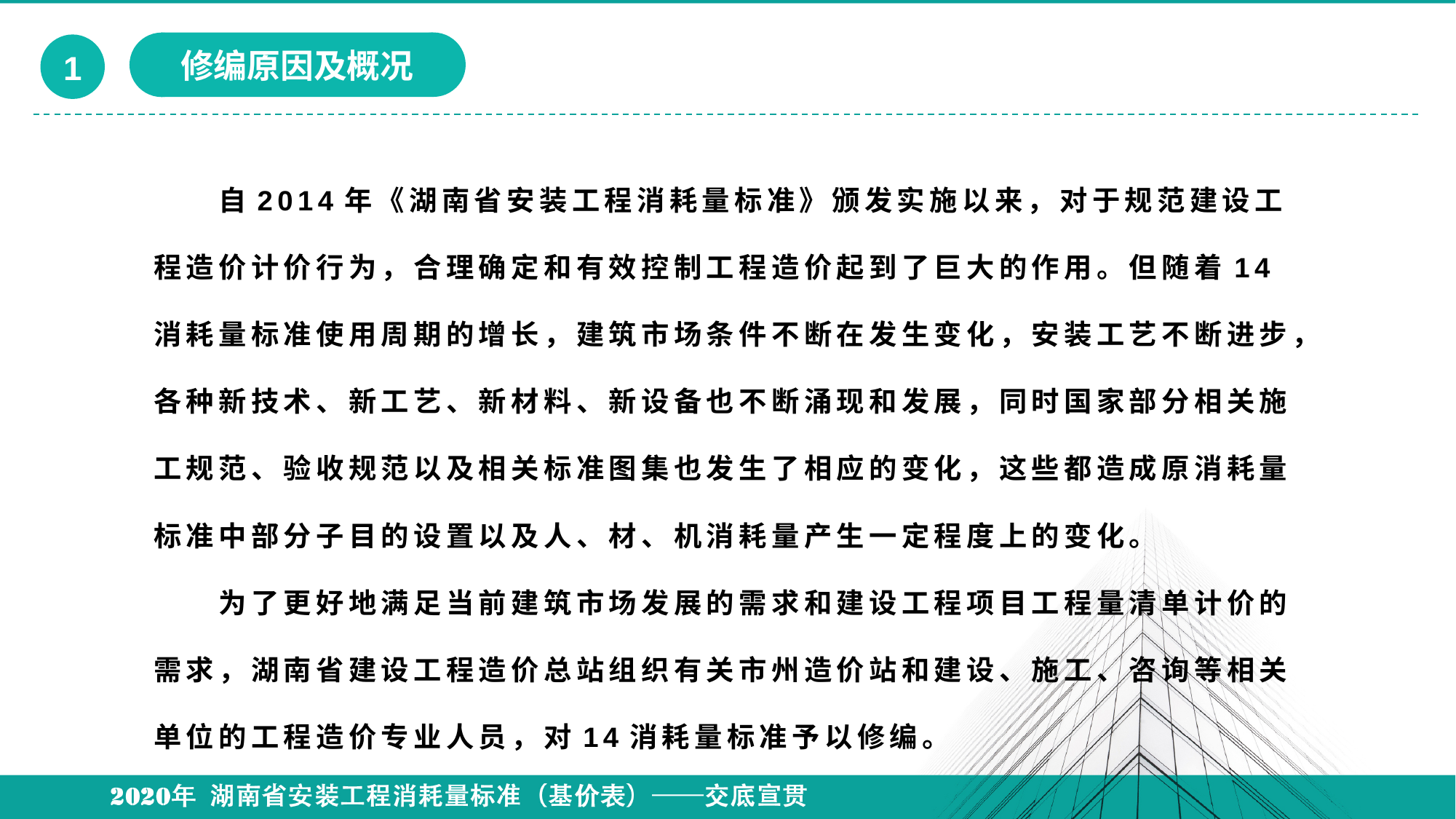

修编原因及概况

1
# 自2014年《湖南省安装工程消耗量标准》颁发实施以来，对于规范建设工程造价计价行为，合理确定和有效控制工程造价起到了巨大的作用。但随着14消耗量标准使用周期的增长，建筑市场条件不断在发生变化，安装工艺不断进步，各种新技术、新工艺、新材料、新设备也不断涌现和发展，同时国家部分相关施工规范、验收规范以及相关标准图集也发生了相应的变化，这些都造成原消耗量标准中部分子目的设置以及人、材、机消耗量产生一定程度上的变化。 　　为了更好地满足当前建筑市场发展的需求和建设工程项目工程量清单计价的需求，湖南省建设工程造价总站组织有关市州造价站和建设、施工、咨询等相关单位的工程造价专业人员，对14消耗量标准予以修编。